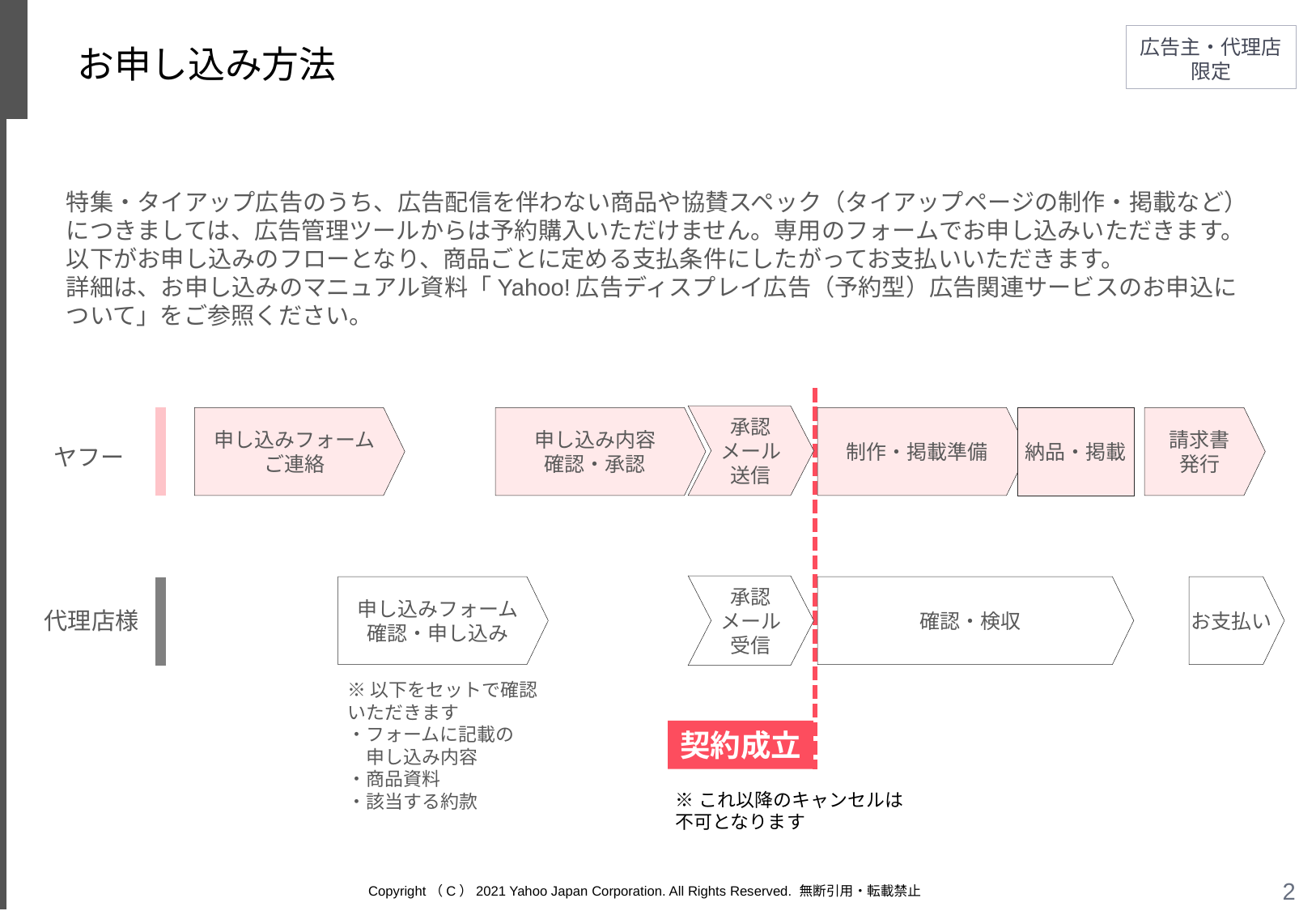

# お申し込み方法
特集・タイアップ広告のうち、広告配信を伴わない商品や協賛スペック（タイアップページの制作・掲載など）につきましては、広告管理ツールからは予約購入いただけません。専用のフォームでお申し込みいただきます。
以下がお申し込みのフローとなり、商品ごとに定める支払条件にしたがってお支払いいただきます。
詳細は、お申し込みのマニュアル資料「Yahoo!広告ディスプレイ広告（予約型）広告関連サービスのお申込について」をご参照ください。
承認メール
送信
申し込みフォーム
ご連絡
申し込み内容
確認・承認
制作・掲載準備
納品・掲載
請求書
発行
ヤフー
承認メール
受信
申し込みフォーム
確認・申し込み
確認・検収
お支払い
代理店様
※以下をセットで確認
いただきます
・フォームに記載の
　申し込み内容
・商品資料
・該当する約款
契約成立
※これ以降のキャンセルは
不可となります
Copyright（C）2021 Yahoo Japan Corporation. All Rights Reserved. 無断引用・転載禁止